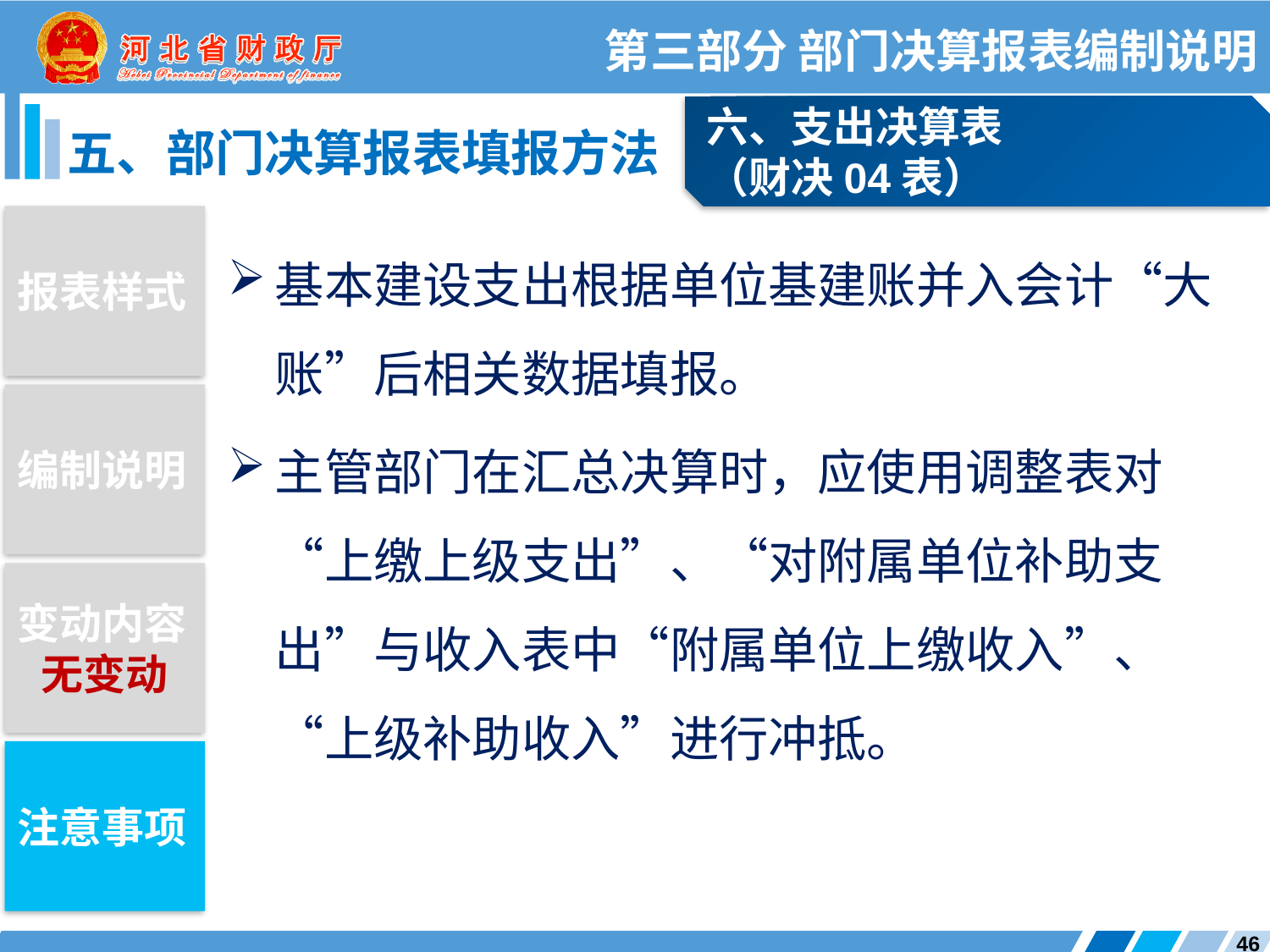

第三部分 部门决算报表编制说明
六、支出决算表
（财决04表）
五、部门决算报表填报方法
报表样式
基本建设支出根据单位基建账并入会计“大账”后相关数据填报。
主管部门在汇总决算时，应使用调整表对“上缴上级支出”、“对附属单位补助支出”与收入表中“附属单位上缴收入”、“上级补助收入”进行冲抵。
编制说明
变动内容
无变动
注意事项
46